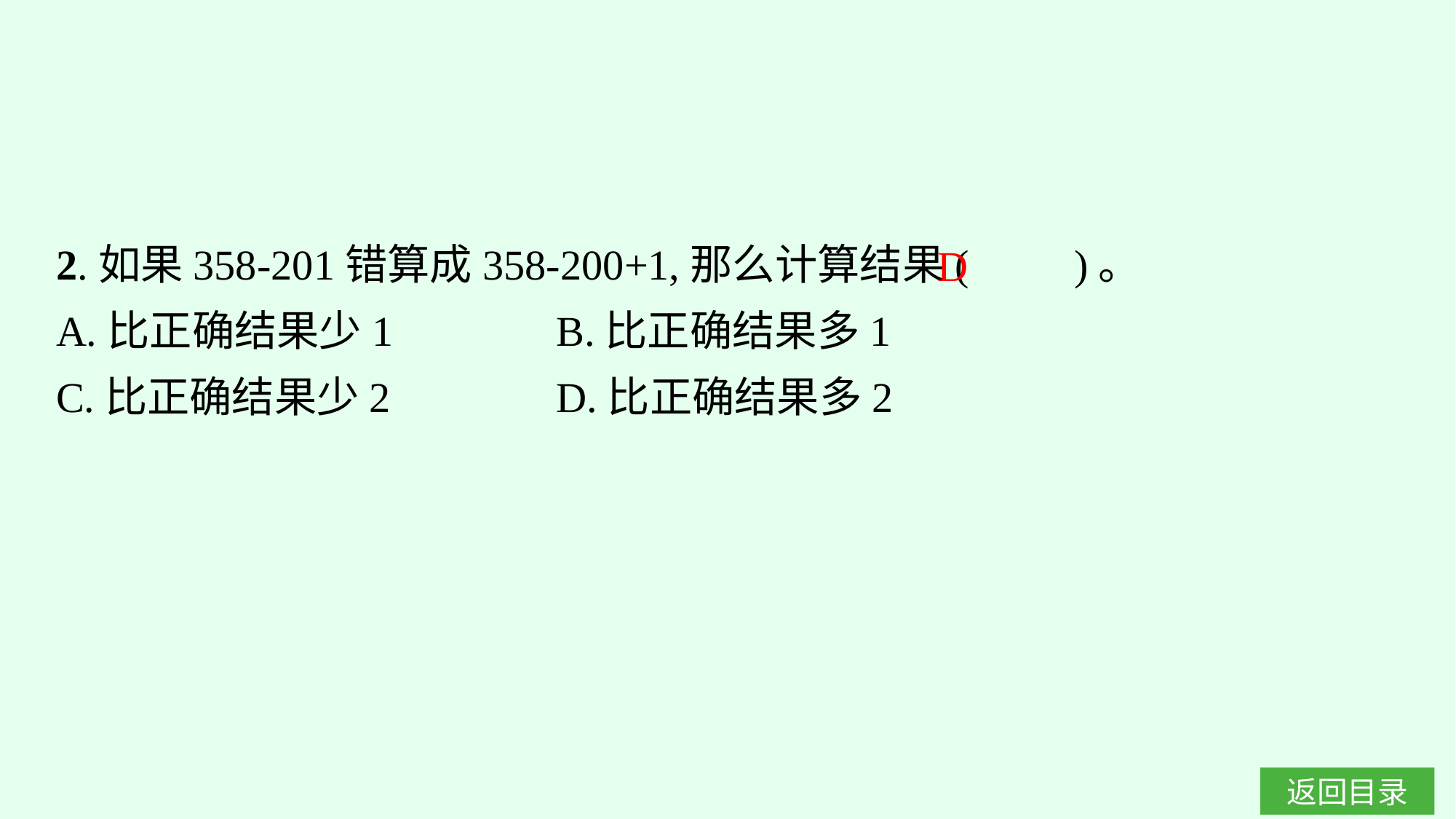

2.如果358-201错算成358-200+1,那么计算结果(　　)。
A.比正确结果少1		B.比正确结果多1
C.比正确结果少2		D.比正确结果多2
D